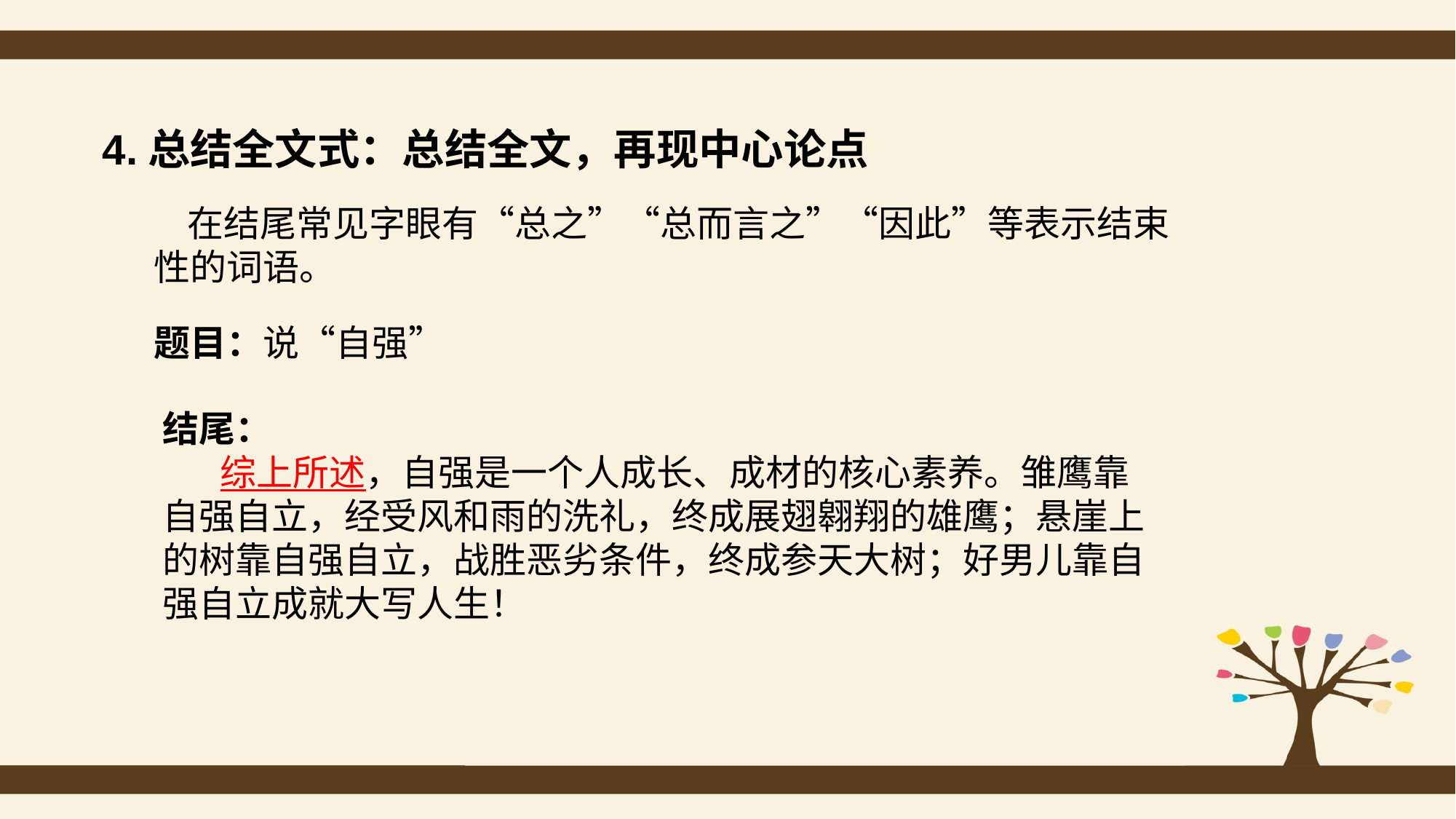

4.总结全文式：总结全文，再现中心论点
   在结尾常见字眼有“总之”“总而言之”“因此”等表示结束性的词语。
题目：说“自强”
结尾：
      综上所述，自强是一个人成长、成材的核心素养。雏鹰靠自强自立，经受风和雨的洗礼，终成展翅翱翔的雄鹰；悬崖上的树靠自强自立，战胜恶劣条件，终成参天大树；好男儿靠自强自立成就大写人生！